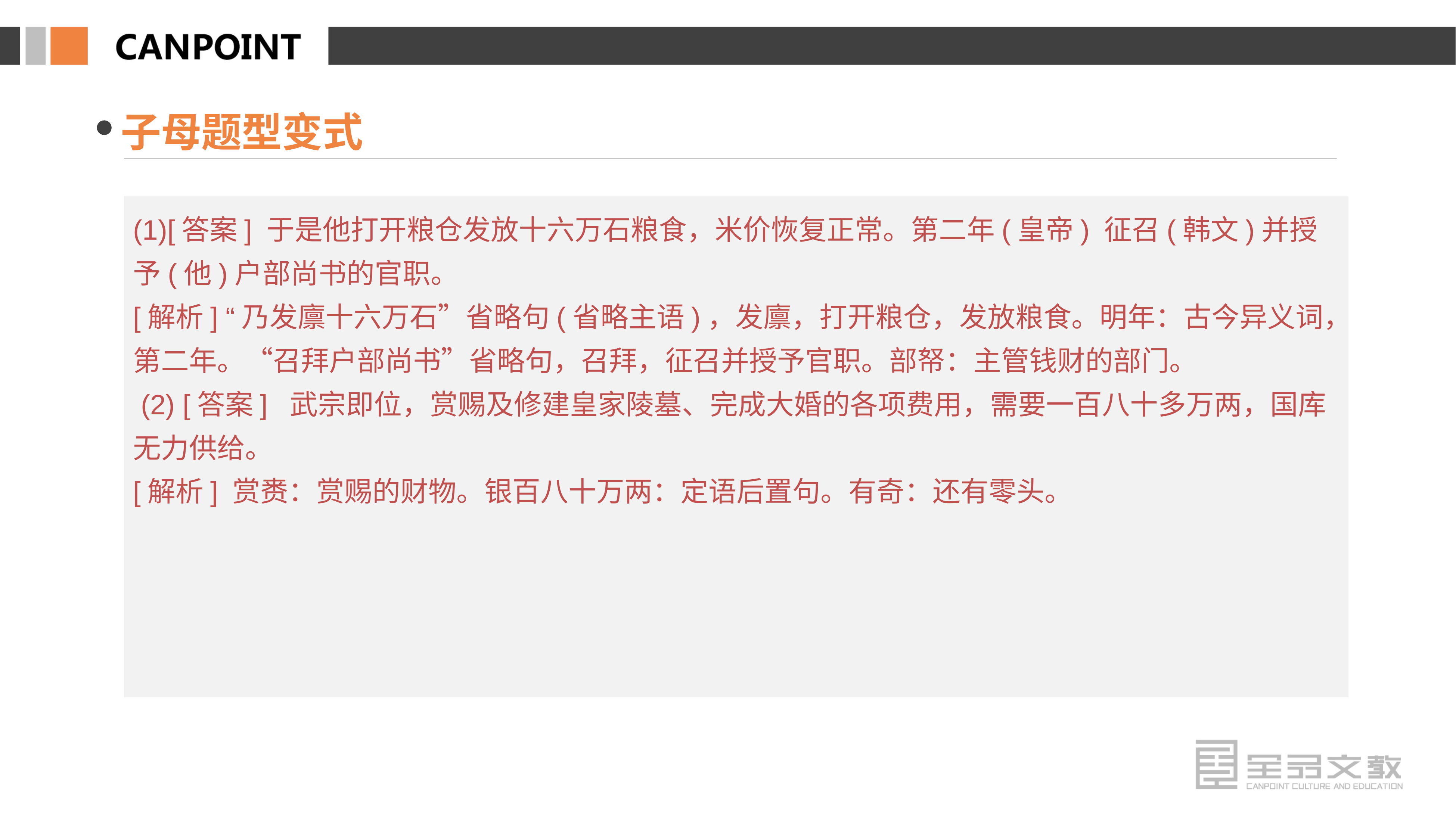

子母题型变式

(1)[答案] 于是他打开粮仓发放十六万石粮食，米价恢复正常。第二年(皇帝) 征召(韩文)并授予(他)户部尚书的官职。
[解析] “乃发廪十六万石”省略句(省略主语)，发廪，打开粮仓，发放粮食。明年：古今异义词，第二年。“召拜户部尚书”省略句，召拜，征召并授予官职。部帑：主管钱财的部门。
 (2) [答案]  武宗即位，赏赐及修建皇家陵墓、完成大婚的各项费用，需要一百八十多万两，国库无力供给。
[解析] 赏赉：赏赐的财物。银百八十万两：定语后置句。有奇：还有零头。